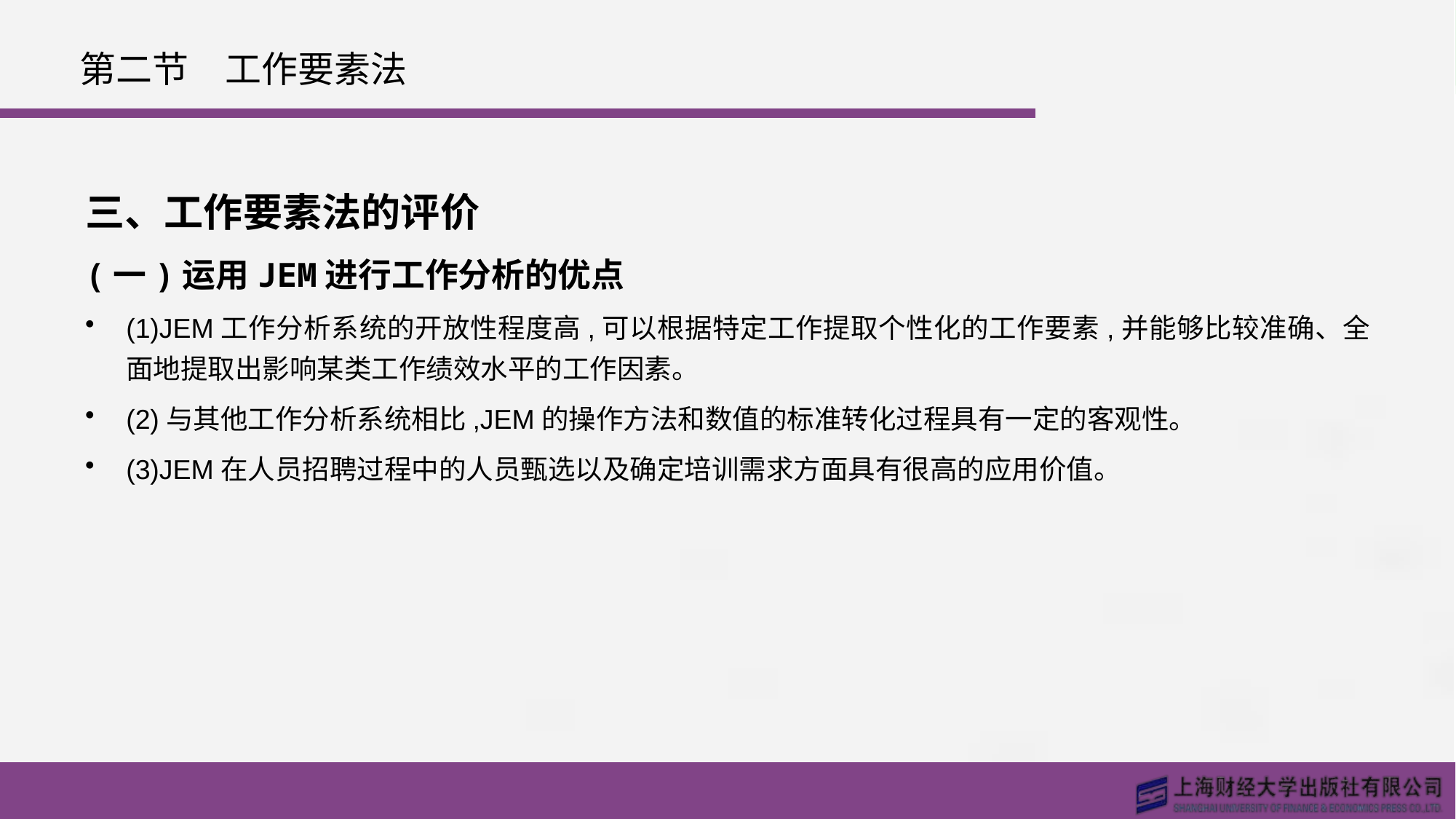

# 第二节　工作要素法
三、工作要素法的评价
(一)运用JEM进行工作分析的优点
(1)JEM工作分析系统的开放性程度高,可以根据特定工作提取个性化的工作要素,并能够比较准确、全面地提取出影响某类工作绩效水平的工作因素。
(2)与其他工作分析系统相比,JEM的操作方法和数值的标准转化过程具有一定的客观性。
(3)JEM在人员招聘过程中的人员甄选以及确定培训需求方面具有很高的应用价值。